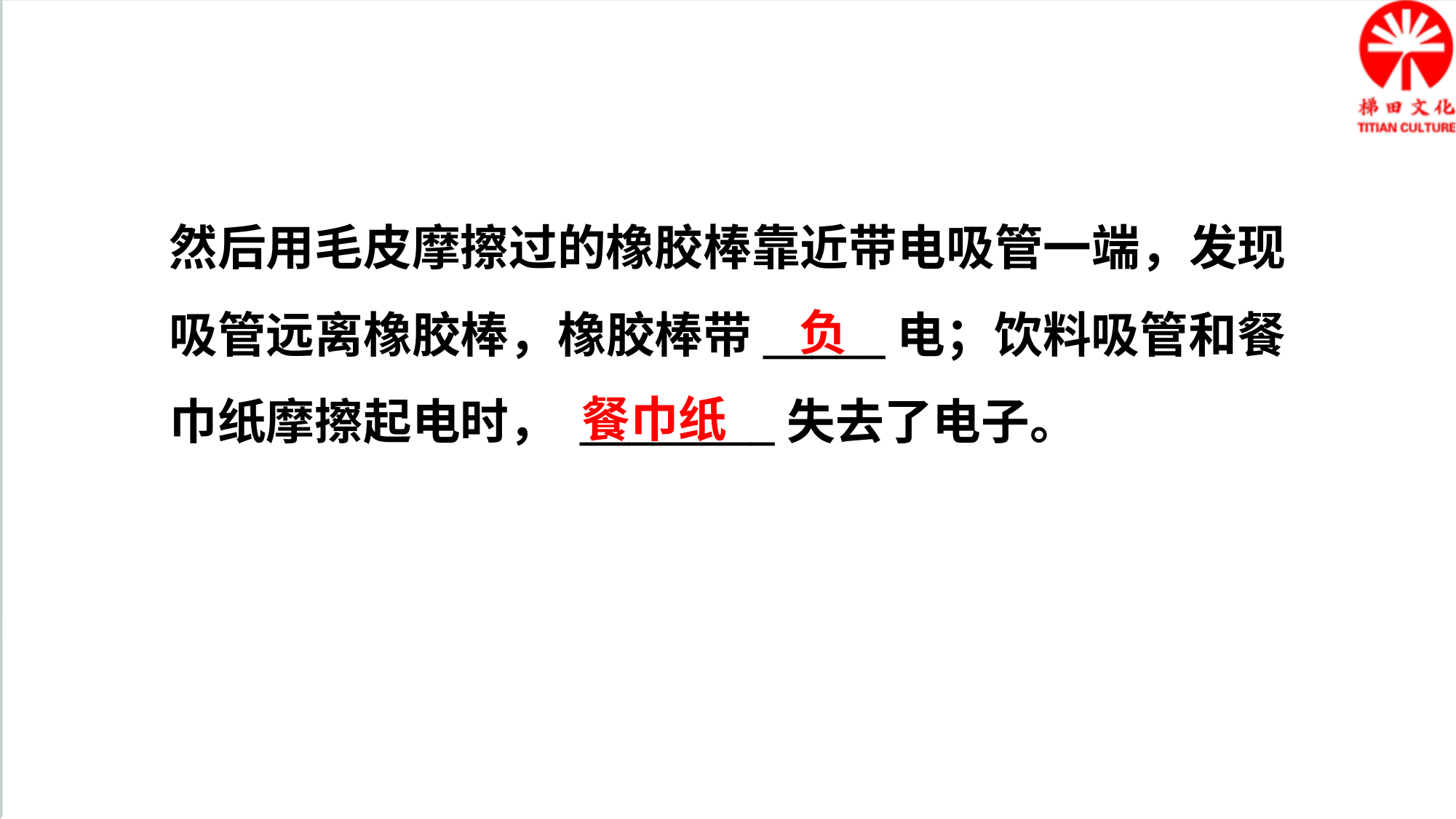

然后用毛皮摩擦过的橡胶棒靠近带电吸管一端，发现吸管远离橡胶棒，橡胶棒带_____电；饮料吸管和餐巾纸摩擦起电时， ________失去了电子。
负
餐巾纸